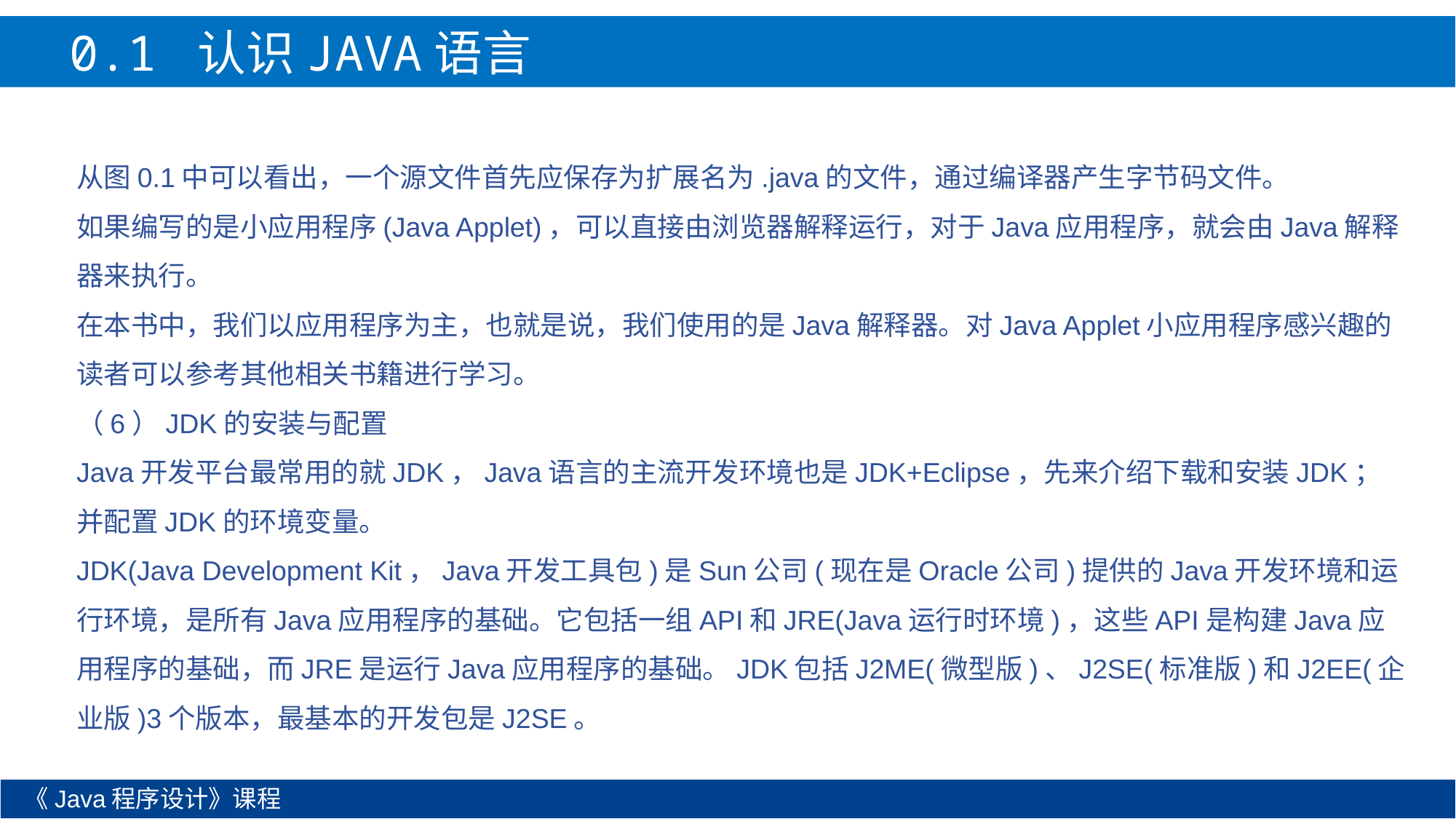

0.1 认识JAVA语言
从图0.1中可以看出，一个源文件首先应保存为扩展名为.java的文件，通过编译器产生字节码文件。
如果编写的是小应用程序(Java Applet)，可以直接由浏览器解释运行，对于Java应用程序，就会由Java解释器来执行。
在本书中，我们以应用程序为主，也就是说，我们使用的是Java解释器。对Java Applet小应用程序感兴趣的读者可以参考其他相关书籍进行学习。
（6）JDK的安装与配置
Java开发平台最常用的就JDK，Java语言的主流开发环境也是JDK+Eclipse，先来介绍下载和安装JDK；并配置JDK的环境变量。
JDK(Java Development Kit，Java开发工具包)是Sun公司(现在是Oracle公司)提供的Java开发环境和运行环境，是所有Java应用程序的基础。它包括一组API和JRE(Java运行时环境)，这些API是构建Java应用程序的基础，而JRE是运行Java应用程序的基础。JDK包括J2ME(微型版)、J2SE(标准版)和J2EE(企业版)3个版本，最基本的开发包是J2SE。

《Java程序设计》课程